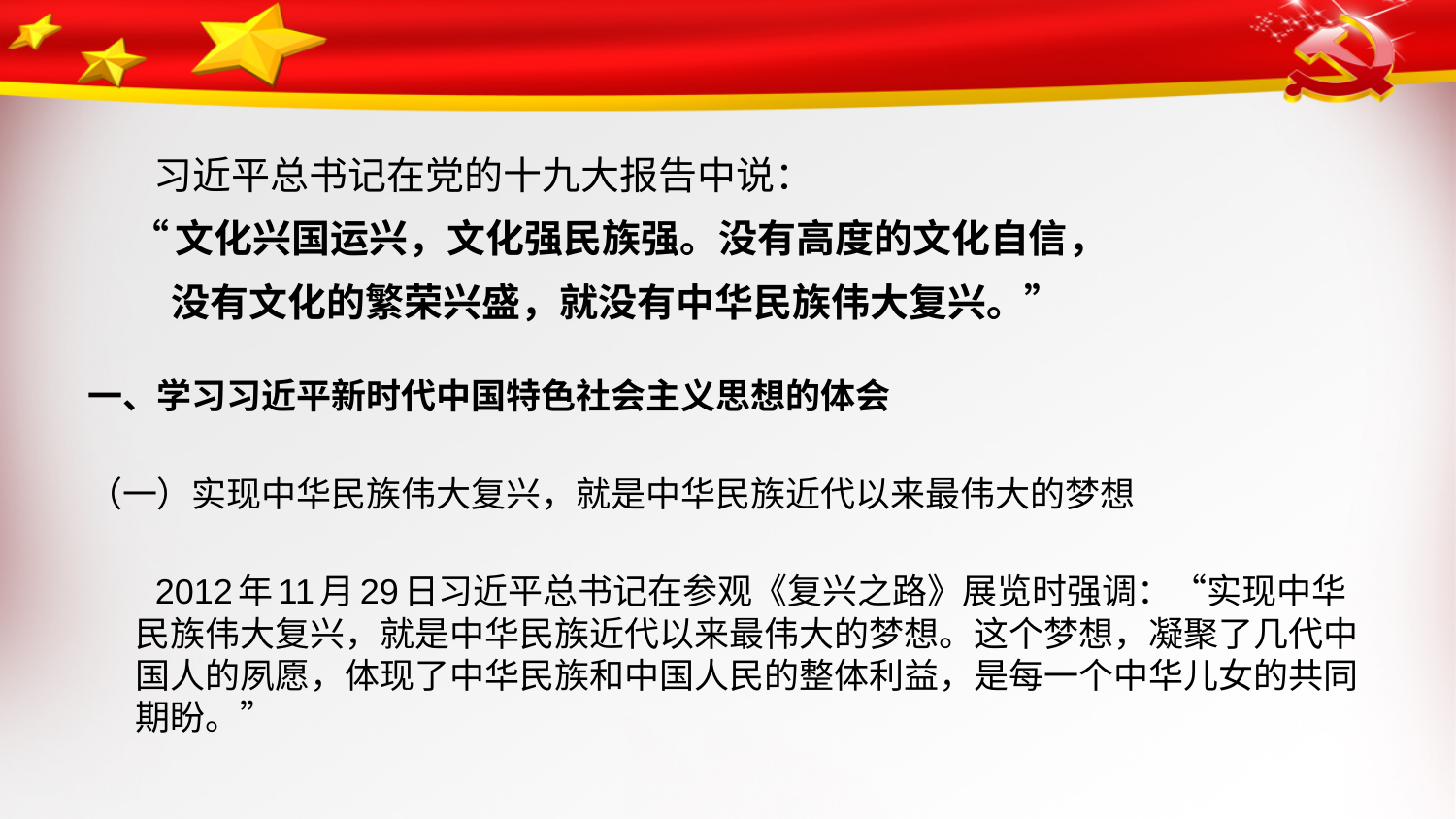

#
       习近平总书记在党的十九大报告中说：
     “文化兴国运兴，文化强民族强。没有高度的文化自信，
         没有文化的繁荣兴盛，就没有中华民族伟大复兴。”

一、学习习近平新时代中国特色社会主义思想的体会

（一）实现中华民族伟大复兴，就是中华民族近代以来最伟大的梦想

       2012年11月29日习近平总书记在参观《复兴之路》展览时强调：“实现中华民族伟大复兴，就是中华民族近代以来最伟大的梦想。这个梦想，凝聚了几代中国人的夙愿，体现了中华民族和中国人民的整体利益，是每一个中华儿女的共同期盼。”